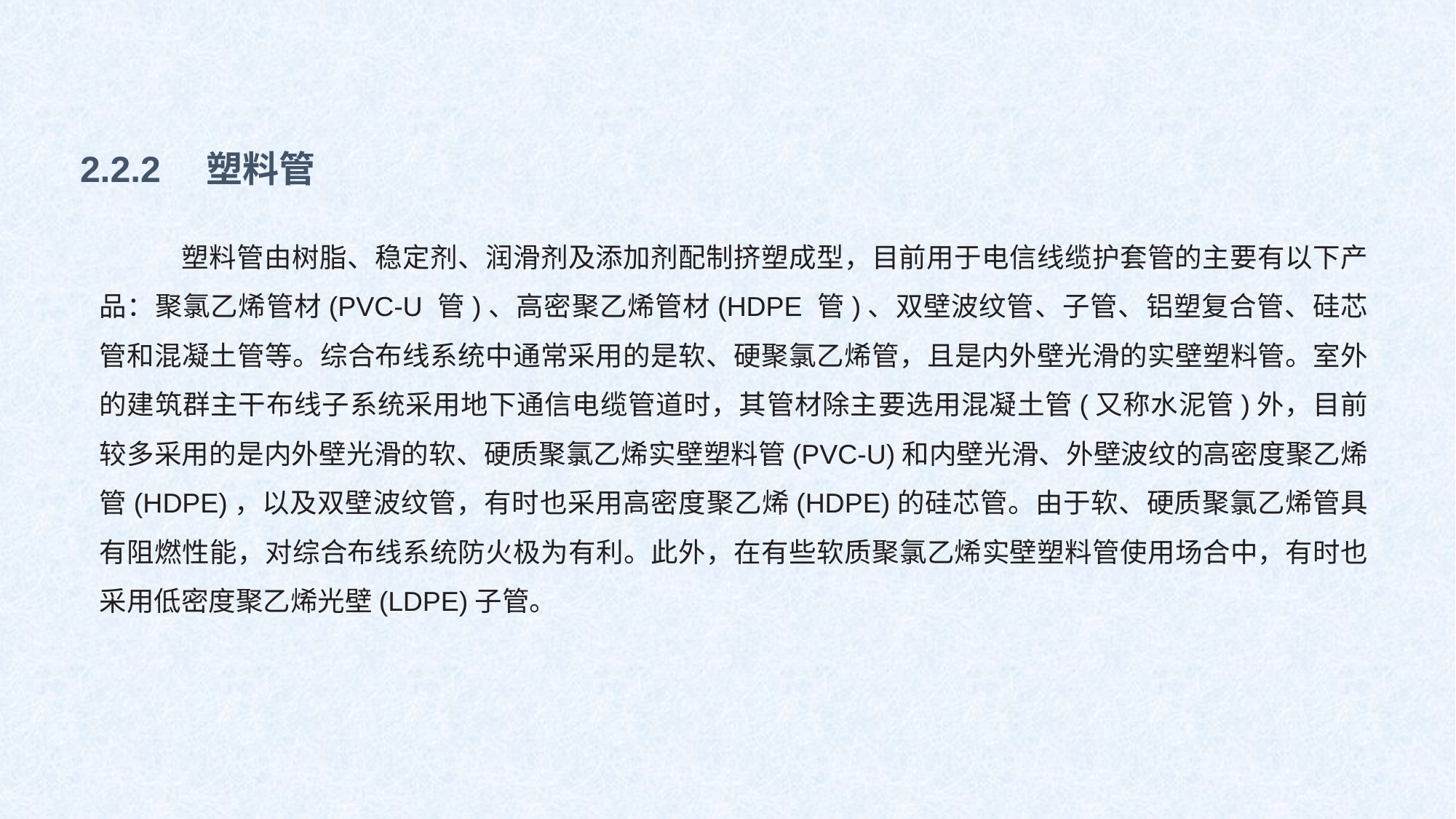

2.2.2　塑料管
　塑料管由树脂、稳定剂、润滑剂及添加剂配制挤塑成型，目前用于电信线缆护套管的主要有以下产品：聚氯乙烯管材(PVC-U 管)、高密聚乙烯管材(HDPE 管)、双壁波纹管、子管、铝塑复合管、硅芯管和混凝土管等。综合布线系统中通常采用的是软、硬聚氯乙烯管，且是内外壁光滑的实壁塑料管。室外的建筑群主干布线子系统采用地下通信电缆管道时，其管材除主要选用混凝土管(又称水泥管)外，目前较多采用的是内外壁光滑的软、硬质聚氯乙烯实壁塑料管(PVC-U)和内壁光滑、外壁波纹的高密度聚乙烯管(HDPE)，以及双壁波纹管，有时也采用高密度聚乙烯(HDPE)的硅芯管。由于软、硬质聚氯乙烯管具有阻燃性能，对综合布线系统防火极为有利。此外，在有些软质聚氯乙烯实壁塑料管使用场合中，有时也采用低密度聚乙烯光壁(LDPE)子管。